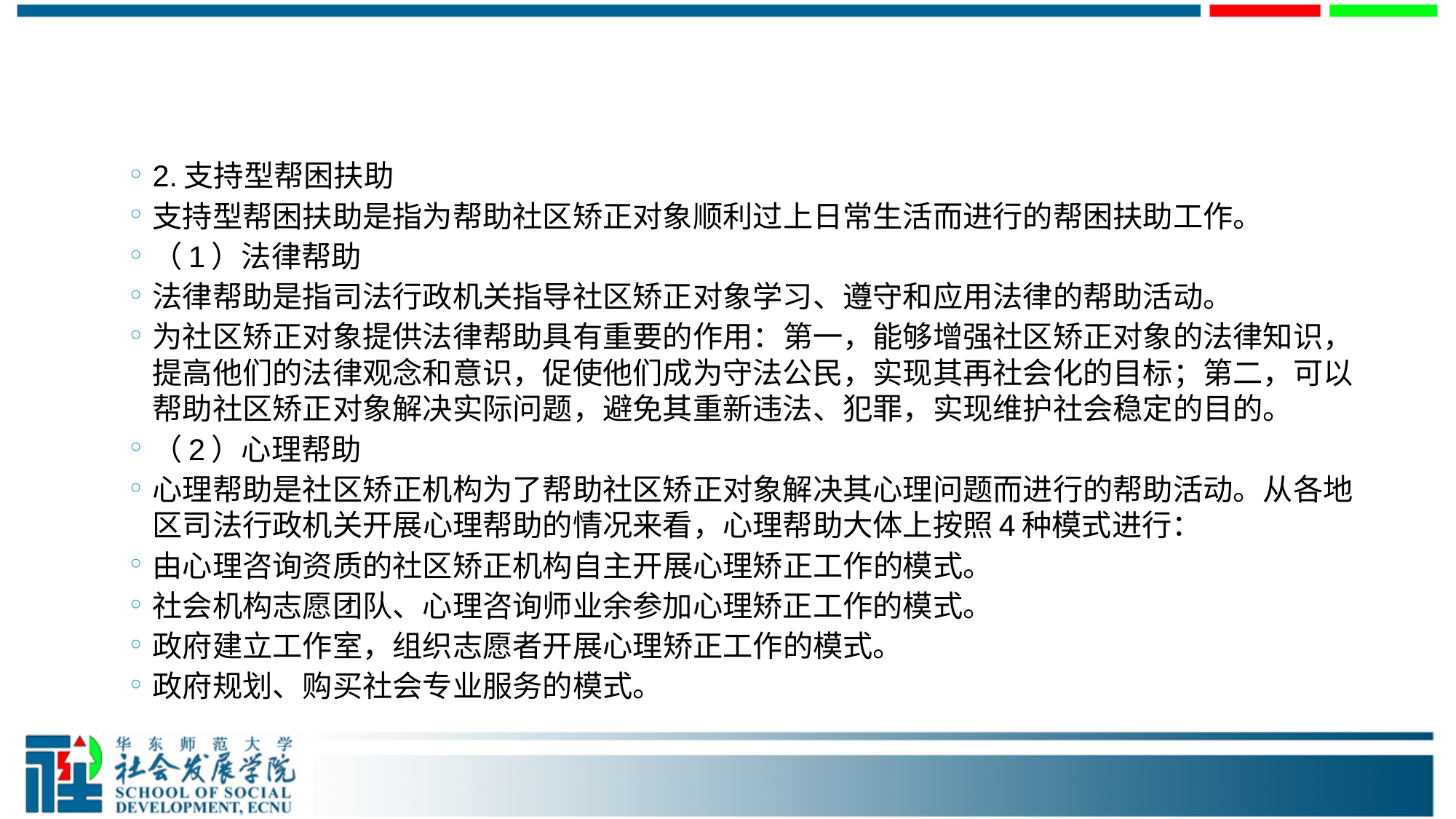

#
2.支持型帮困扶助
支持型帮困扶助是指为帮助社区矫正对象顺利过上日常生活而进行的帮困扶助工作。
（1）法律帮助
法律帮助是指司法行政机关指导社区矫正对象学习、遵守和应用法律的帮助活动。
为社区矫正对象提供法律帮助具有重要的作用：第一，能够增强社区矫正对象的法律知识，提高他们的法律观念和意识，促使他们成为守法公民，实现其再社会化的目标；第二，可以帮助社区矫正对象解决实际问题，避免其重新违法、犯罪，实现维护社会稳定的目的。
（2）心理帮助
心理帮助是社区矫正机构为了帮助社区矫正对象解决其心理问题而进行的帮助活动。从各地区司法行政机关开展心理帮助的情况来看，心理帮助大体上按照4种模式进行：
由心理咨询资质的社区矫正机构自主开展心理矫正工作的模式。
社会机构志愿团队、心理咨询师业余参加心理矫正工作的模式。
政府建立工作室，组织志愿者开展心理矫正工作的模式。
政府规划、购买社会专业服务的模式。